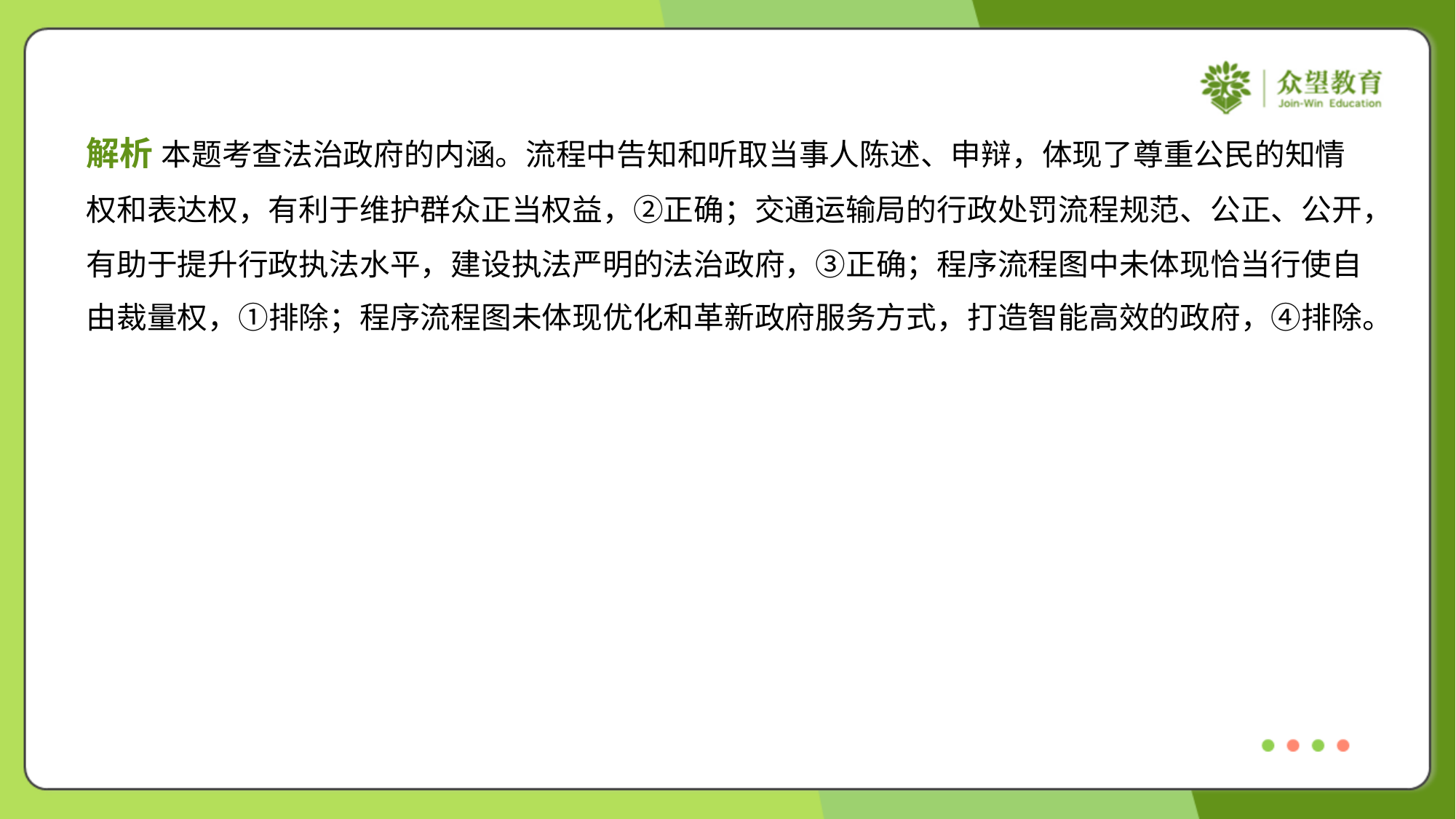

解析 本题考查法治政府的内涵。流程中告知和听取当事人陈述、申辩，体现了尊重公民的知情
权和表达权，有利于维护群众正当权益，②正确；交通运输局的行政处罚流程规范、公正、公开，
有助于提升行政执法水平，建设执法严明的法治政府，③正确；程序流程图中未体现恰当行使自
由裁量权，①排除；程序流程图未体现优化和革新政府服务方式，打造智能高效的政府，④排除。